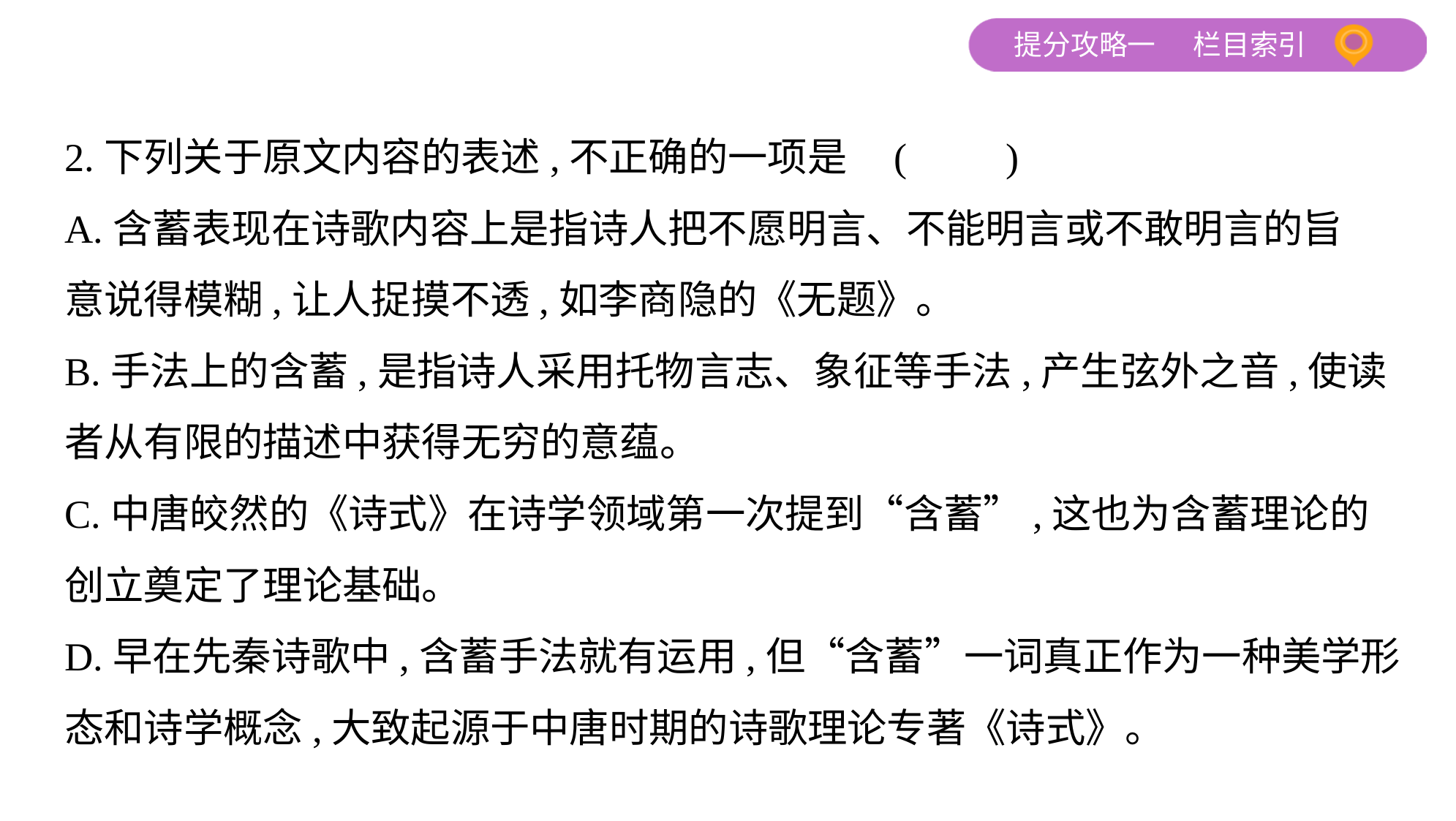

2.下列关于原文内容的表述,不正确的一项是 (　　)
A.含蓄表现在诗歌内容上是指诗人把不愿明言、不能明言或不敢明言的旨
意说得模糊,让人捉摸不透,如李商隐的《无题》。
B.手法上的含蓄,是指诗人采用托物言志、象征等手法,产生弦外之音,使读
者从有限的描述中获得无穷的意蕴。
C.中唐皎然的《诗式》在诗学领域第一次提到“含蓄”,这也为含蓄理论的
创立奠定了理论基础。
D.早在先秦诗歌中,含蓄手法就有运用,但“含蓄”一词真正作为一种美学形
态和诗学概念,大致起源于中唐时期的诗歌理论专著《诗式》。